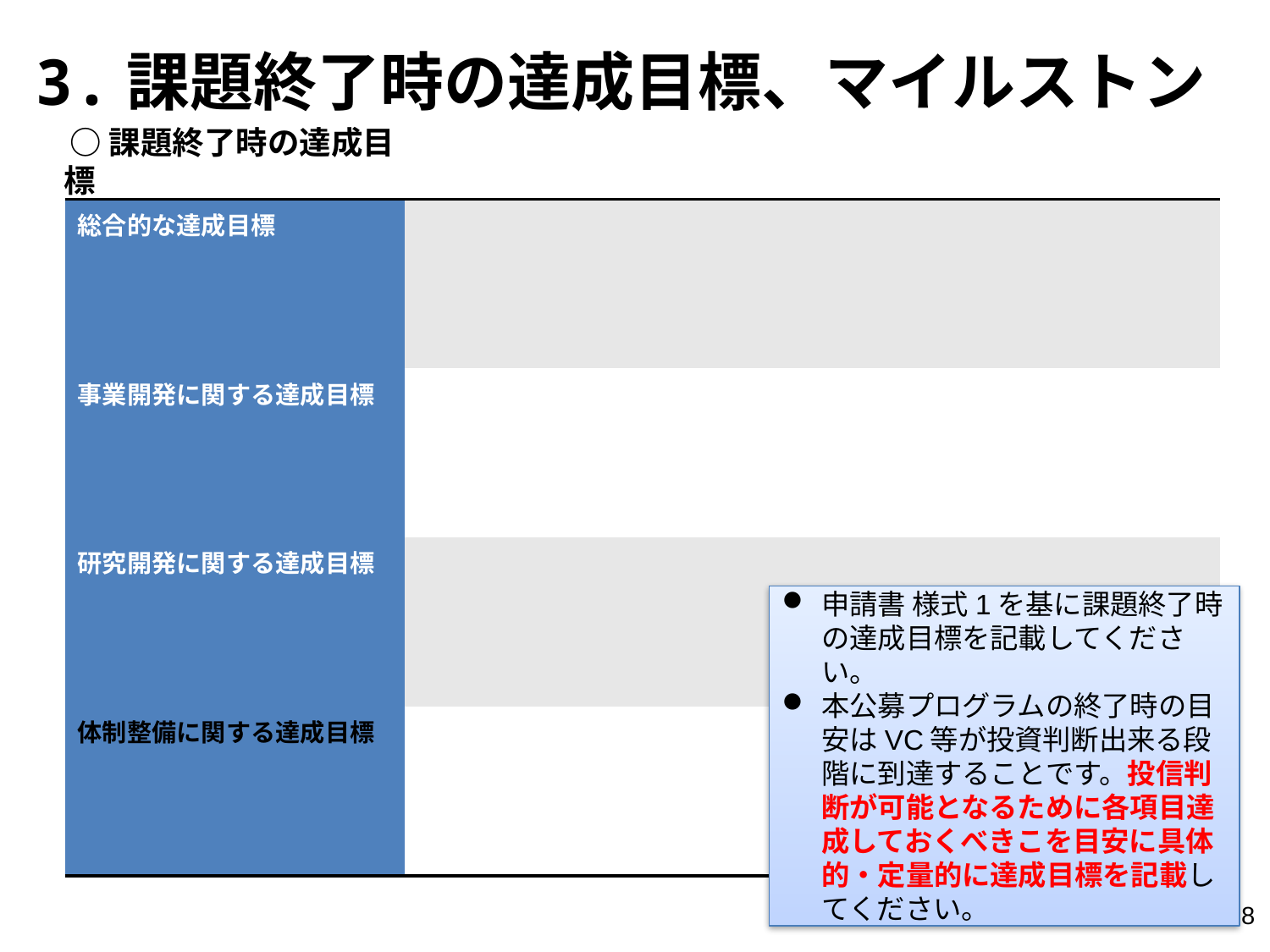

3.課題終了時の達成目標、マイルストン
○課題終了時の達成目標
| 総合的な達成目標 |  |
| --- | --- |
| 事業開発に関する達成目標 |  |
| 研究開発に関する達成目標 |  |
| 体制整備に関する達成目標 |  |
申請書 様式1を基に課題終了時の達成目標を記載してください。
本公募プログラムの終了時の目安はVC等が投資判断出来る段階に到達することです。投信判断が可能となるために各項目達成しておくべきこを目安に具体的・定量的に達成目標を記載してください。
8